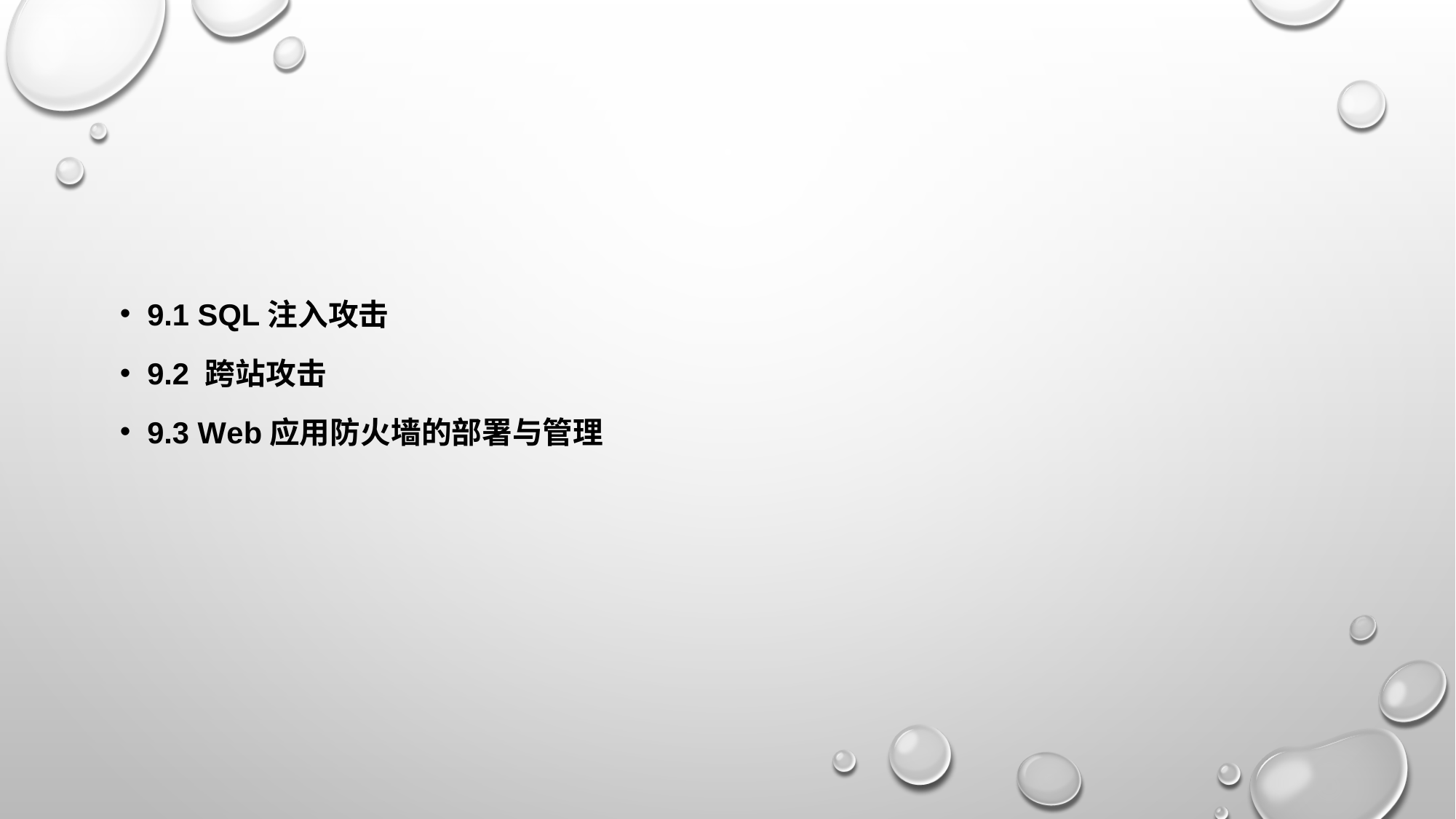

#
9.1 SQL注入攻击
9.2 跨站攻击
9.3 Web应用防火墙的部署与管理